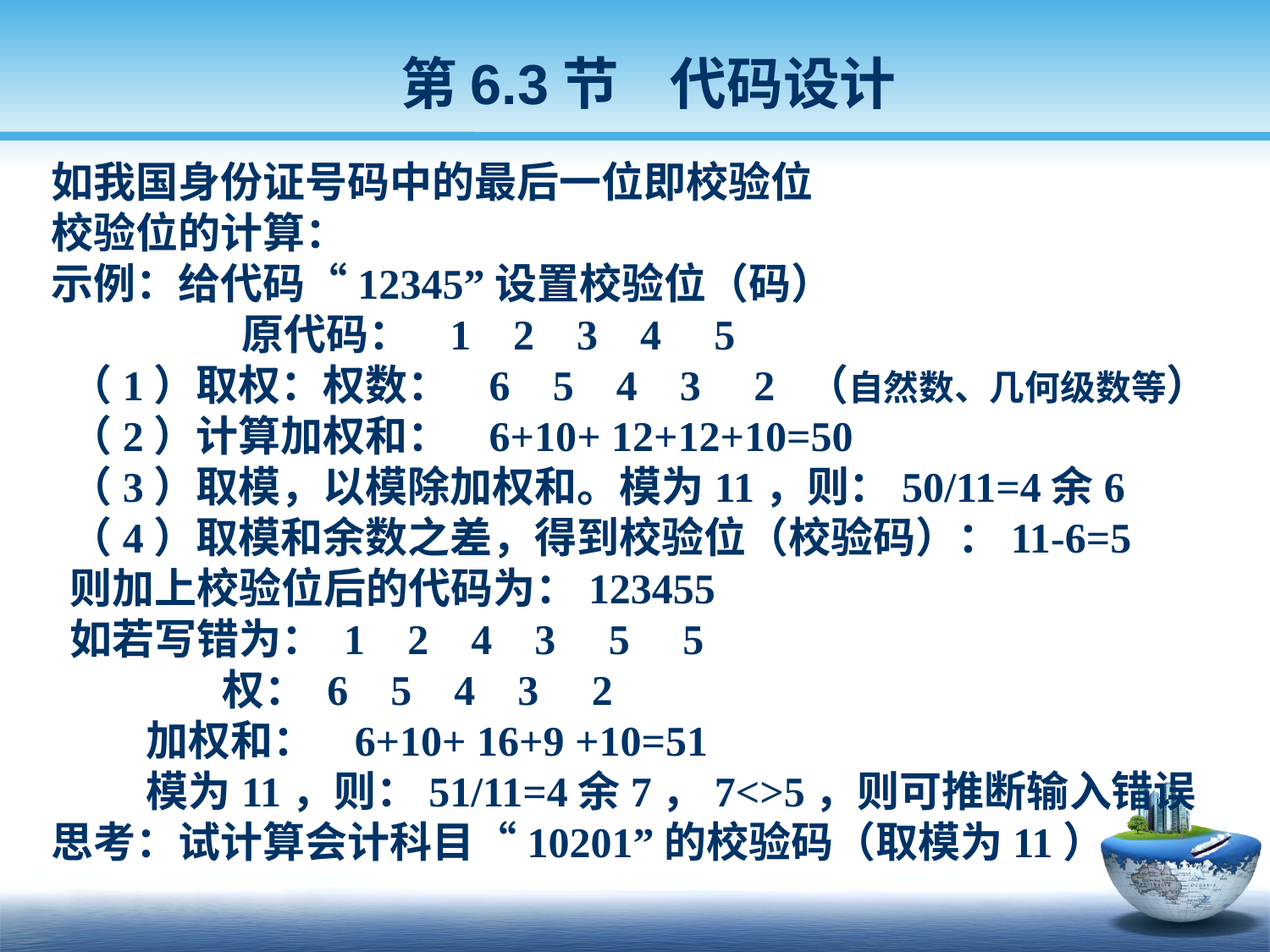

第6.3节    代码设计

   如我国身份证号码中的最后一位即校验位
   校验位的计算：
   示例：给代码“12345”设置校验位（码）
                       原代码：   1    2    3    4     5
     （1）取权：权数：   6    5    4    3     2  （自然数、几何级数等）
     （2）计算加权和：   6+10+ 12+12+10=50
     （3）取模，以模除加权和。模为11，则：50/11=4余6
     （4）取模和余数之差，得到校验位（校验码）：11-6=5
     则加上校验位后的代码为：123455
     如若写错为： 1    2    4    3     5     5
                     权： 6    5    4    3     2
             加权和：   6+10+ 16+9 +10=51
             模为11，则：51/11=4余7，7<>5，则可推断输入错误
   思考：试计算会计科目“10201”的校验码（取模为11）